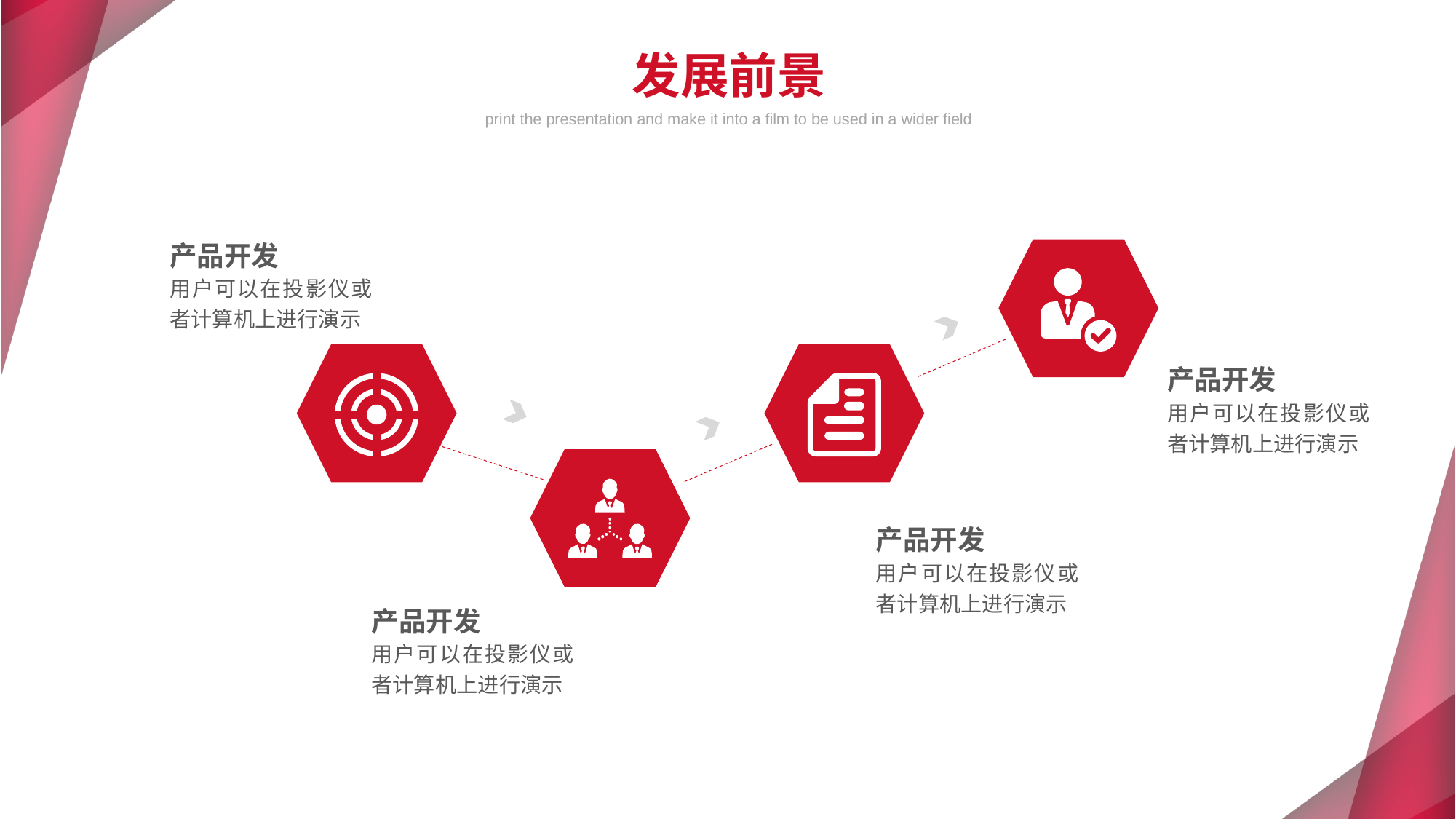

发展前景
print the presentation and make it into a film to be used in a wider field
产品开发
用户可以在投影仪或者计算机上进行演示

产品开发
用户可以在投影仪或者计算机上进行演示

产品开发
用户可以在投影仪或者计算机上进行演示
产品开发
用户可以在投影仪或者计算机上进行演示